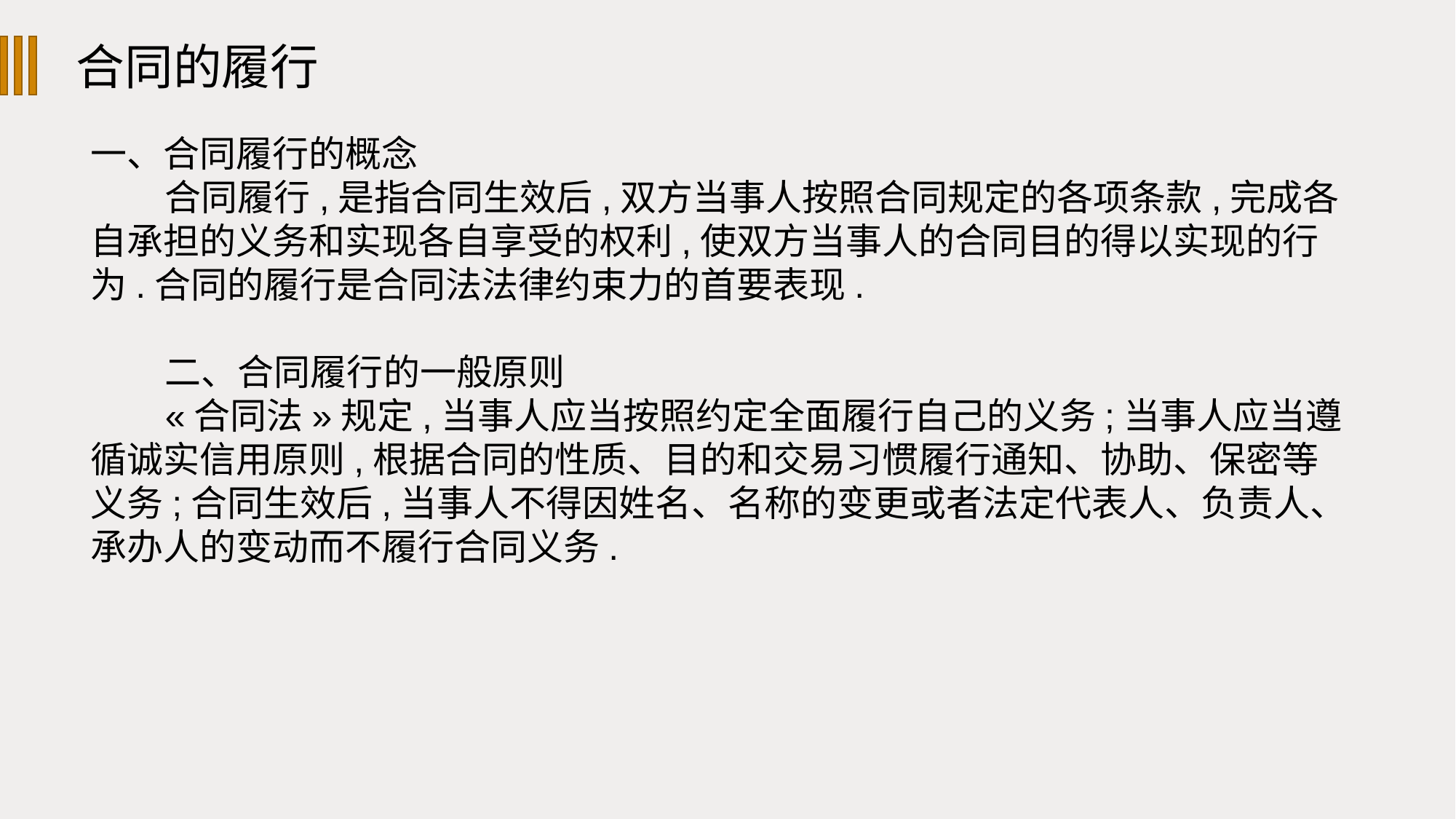

合同的履行

一、合同履行的概念
合同履行,是指合同生效后,双方当事人按照合同规定的各项条款,完成各自承担的义务和实现各自享受的权利,使双方当事人的合同目的得以实现的行为.合同的履行是合同法法律约束力的首要表现.

二、合同履行的一般原则
«合同法»规定,当事人应当按照约定全面履行自己的义务;当事人应当遵循诚实信用原则,根据合同的性质、目的和交易习惯履行通知、协助、保密等义务;合同生效后,当事人不得因姓名、名称的变更或者法定代表人、负责人、承办人的变动而不履行合同义务.